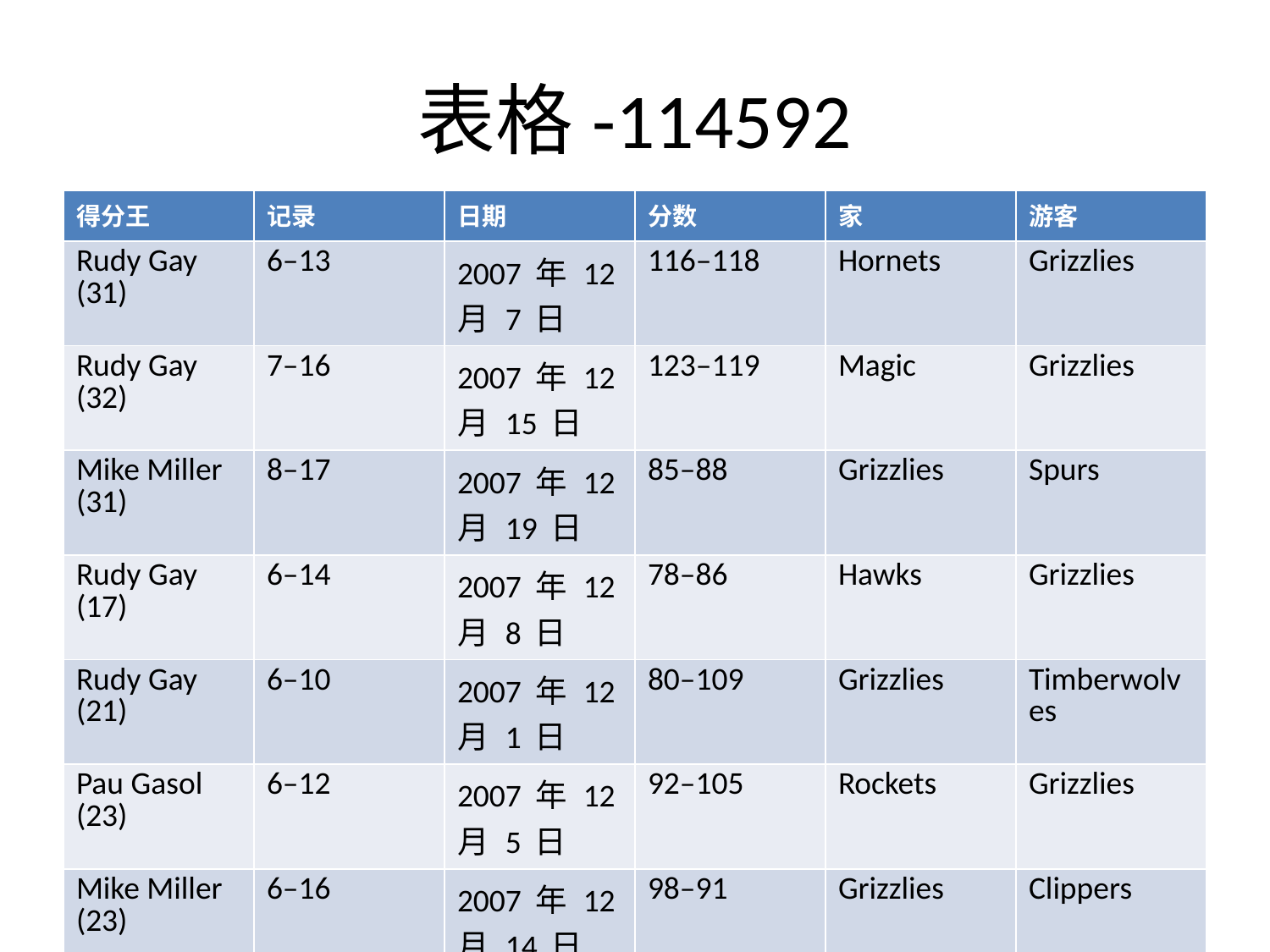

# 表格-114592
| 得分王 | 记录 | 日期 | 分数 | 家 | 游客 |
| --- | --- | --- | --- | --- | --- |
| Rudy Gay (31) | 6–13 | 2007 年 12 月 7 日 | 116–118 | Hornets | Grizzlies |
| Rudy Gay (32) | 7–16 | 2007 年 12 月 15 日 | 123–119 | Magic | Grizzlies |
| Mike Miller (31) | 8–17 | 2007 年 12 月 19 日 | 85–88 | Grizzlies | Spurs |
| Rudy Gay (17) | 6–14 | 2007 年 12 月 8 日 | 78–86 | Hawks | Grizzlies |
| Rudy Gay (21) | 6–10 | 2007 年 12 月 1 日 | 80–109 | Grizzlies | Timberwolves |
| Pau Gasol (23) | 6–12 | 2007 年 12 月 5 日 | 92–105 | Rockets | Grizzlies |
| Mike Miller (23) | 6–16 | 2007 年 12 月 14 日 | 98–91 | Grizzlies | Clippers |
| Rudy Gay (20) | 6–15 | 2007 年 12 月 11 日 | 113–103 | Grizzlies | Pistons |
| Two-way tie (19) | 8–20 | 2007 年 12 月 26 日 | 116–98 | Grizzlies | Hornets |
| Two-way tie (30) | 6–11 | 2007 年 12 月 3 日 | 106–105 | Grizzlies | Trail Blazers |
| Pau Gasol (23) | 8–21 | 2007 年 12 月 28 日 | 103–83 | Grizzlies | Rockets |
| Rudy Gay (32) | 7–17 | 2007 年 12 月 17 日 | 125–117 | Grizzlies | Warriors |
| Rudy Gay (18) | 8–18 | 2007 年 12 月 21 日 | 67–94 | Pistons | Grizzlies |
| Pau Gasol (19) | 8–22 | 2007 年 12 月 30 日 | 87–111 | Spurs | Grizzlies |
| Pau Gasol (31) | 8–19 | 2007 年 12 月 22 日 | 99–97 | Grizzlies | Sixers |